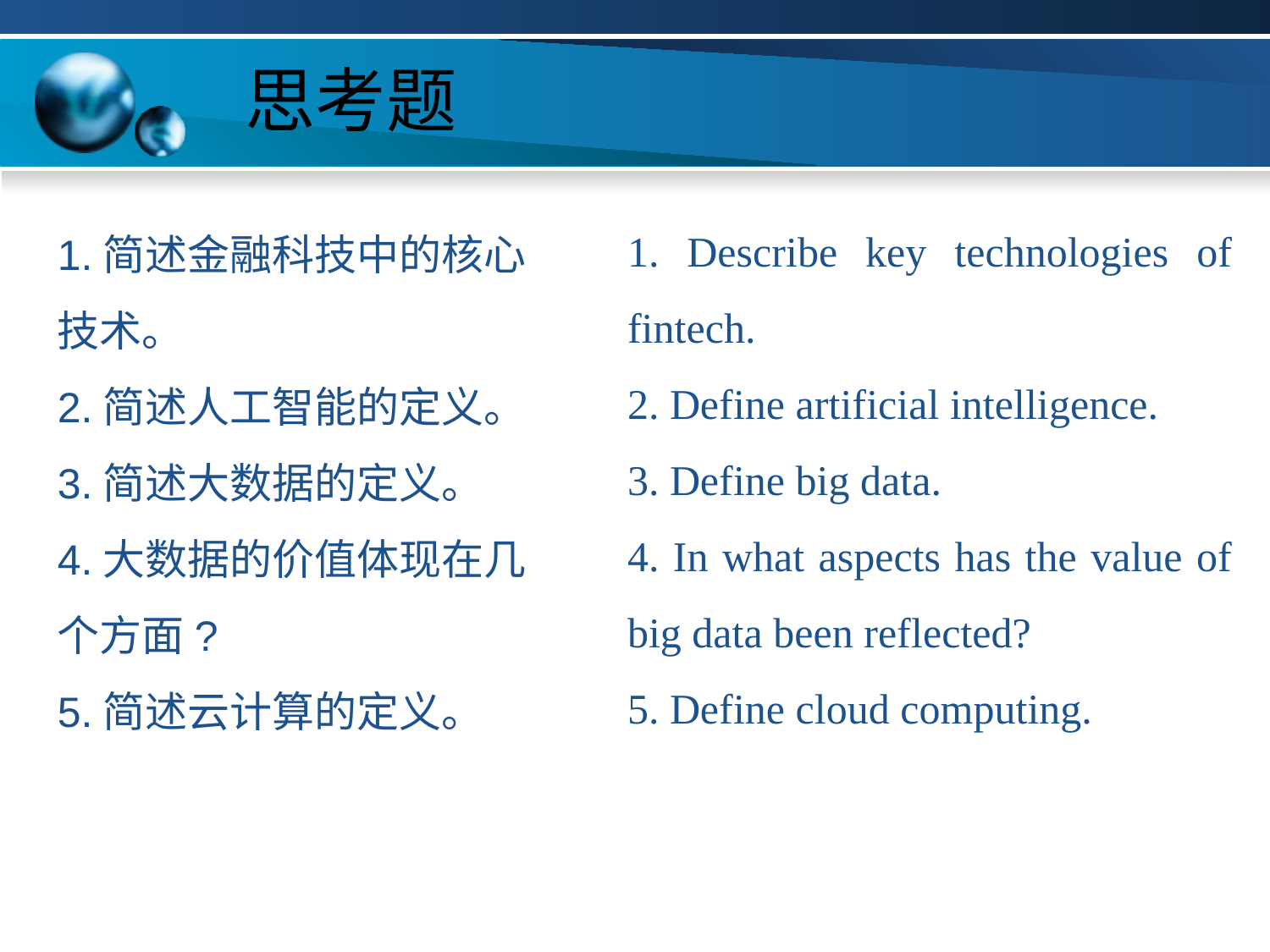

# 思考题
1. Describe key technologies of fintech.
2. Define artificial intelligence.
3. Define big data.
4. In what aspects has the value of big data been reflected?
5. Define cloud computing.
1.简述金融科技中的核心技术。
2.简述人工智能的定义。
3.简述大数据的定义。
4.大数据的价值体现在几个方面?
5.简述云计算的定义。